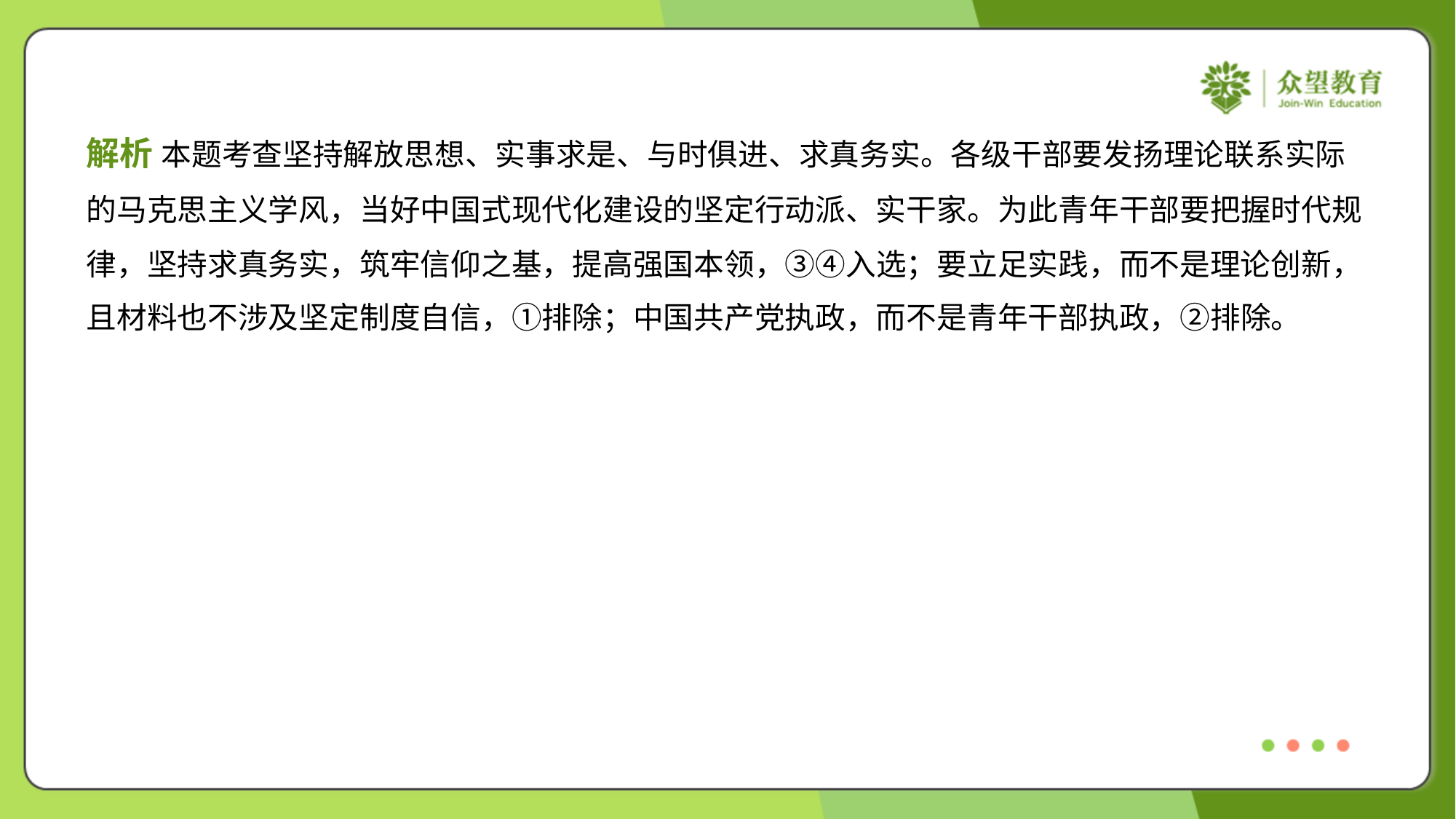

解析 本题考查坚持解放思想、实事求是、与时俱进、求真务实。各级干部要发扬理论联系实际
的马克思主义学风，当好中国式现代化建设的坚定行动派、实干家。为此青年干部要把握时代规
律，坚持求真务实，筑牢信仰之基，提高强国本领，③④入选；要立足实践，而不是理论创新，
且材料也不涉及坚定制度自信，①排除；中国共产党执政，而不是青年干部执政，②排除。